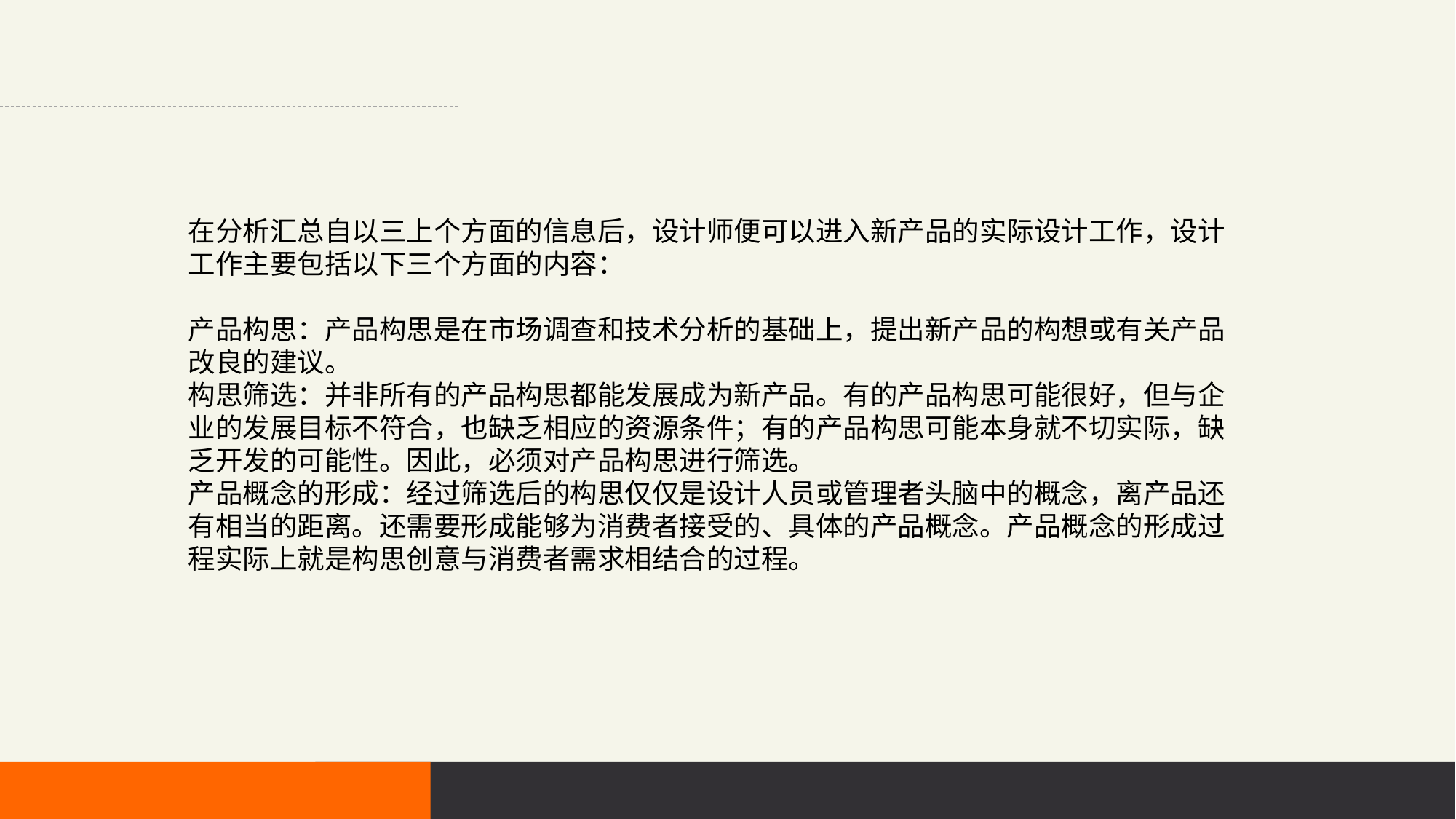

在分析汇总自以三上个方面的信息后，设计师便可以进入新产品的实际设计工作，设计工作主要包括以下三个方面的内容：

产品构思：产品构思是在市场调查和技术分析的基础上，提出新产品的构想或有关产品改良的建议。
构思筛选：并非所有的产品构思都能发展成为新产品。有的产品构思可能很好，但与企业的发展目标不符合，也缺乏相应的资源条件；有的产品构思可能本身就不切实际，缺乏开发的可能性。因此，必须对产品构思进行筛选。
产品概念的形成：经过筛选后的构思仅仅是设计人员或管理者头脑中的概念，离产品还有相当的距离。还需要形成能够为消费者接受的、具体的产品概念。产品概念的形成过程实际上就是构思创意与消费者需求相结合的过程。